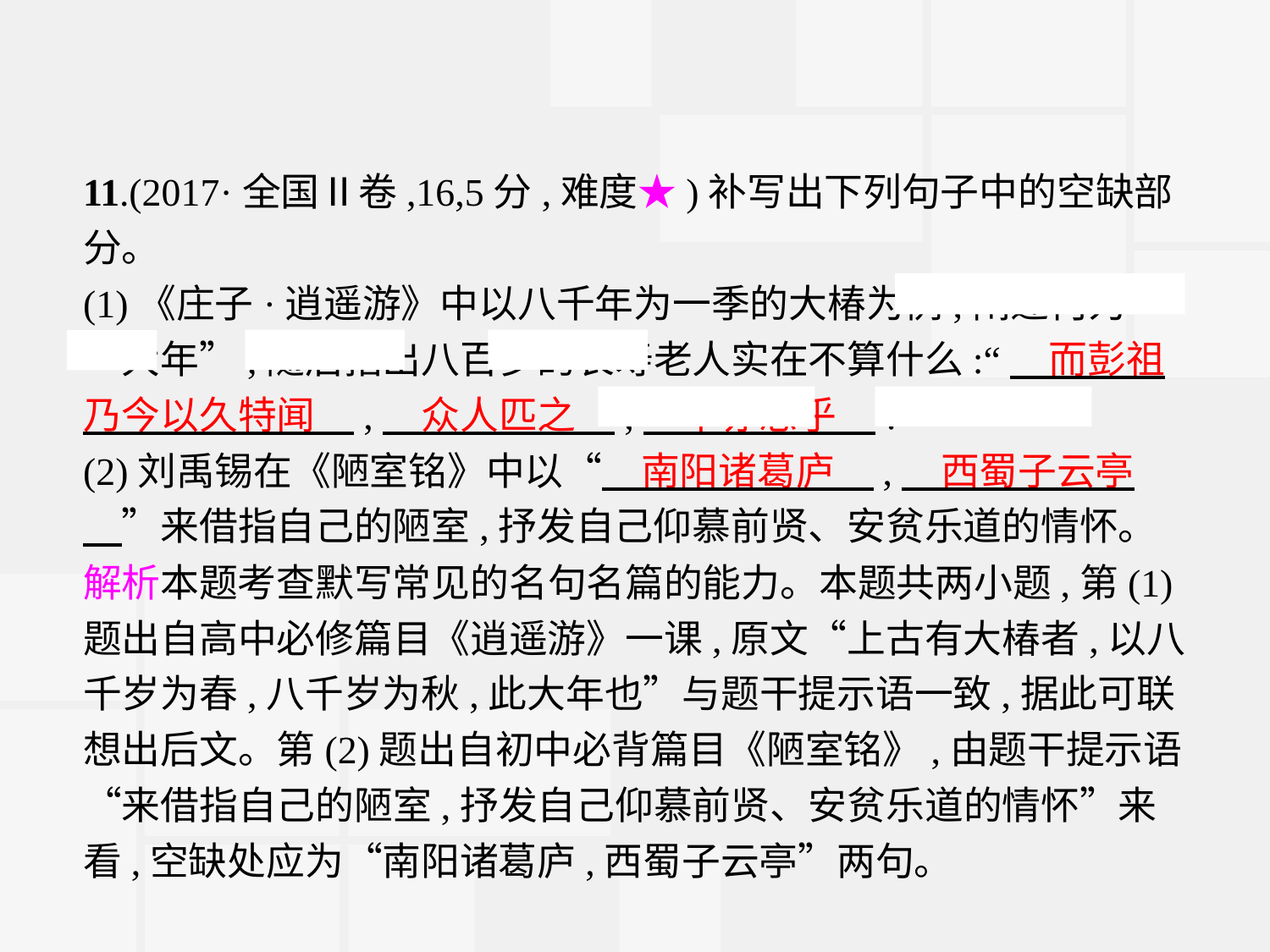

11.(2017·全国Ⅱ卷,16,5分,难度★)补写出下列句子中的空缺部分。
(1)《庄子·逍遥游》中以八千年为一季的大椿为例,阐述何为“大年”,随后指出八百岁的长寿老人实在不算什么:“　而彭祖乃今以久特闻　,　众人匹之　,　不亦悲乎　!”
(2)刘禹锡在《陋室铭》中以“　南阳诸葛庐　,　西蜀子云亭　”来借指自己的陋室,抒发自己仰慕前贤、安贫乐道的情怀。
解析本题考查默写常见的名句名篇的能力。本题共两小题,第(1)题出自高中必修篇目《逍遥游》一课,原文“上古有大椿者,以八千岁为春,八千岁为秋,此大年也”与题干提示语一致,据此可联想出后文。第(2)题出自初中必背篇目《陋室铭》,由题干提示语“来借指自己的陋室,抒发自己仰慕前贤、安贫乐道的情怀”来看,空缺处应为“南阳诸葛庐,西蜀子云亭”两句。